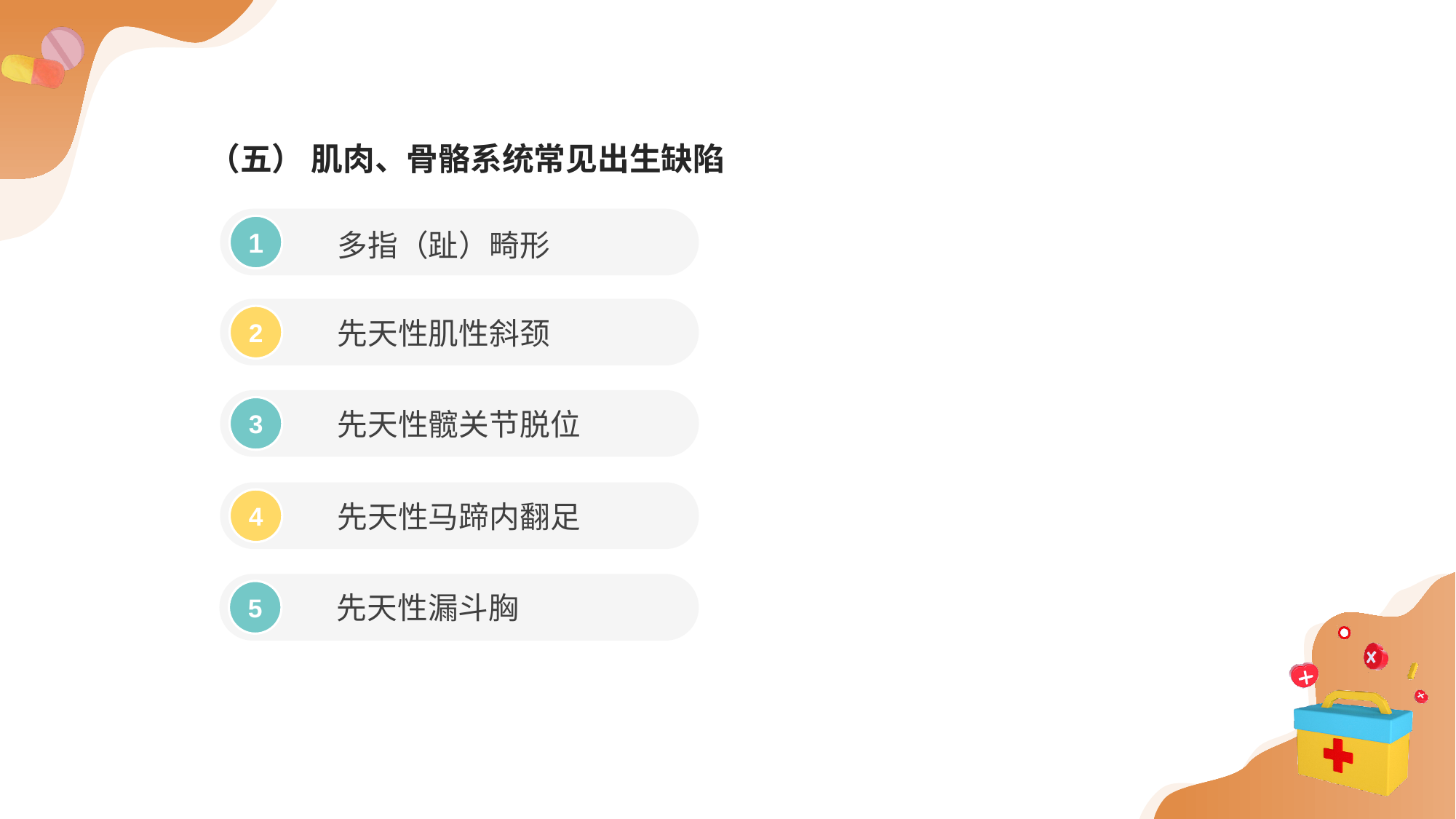

（五） 肌肉、骨骼系统常见出生缺陷
多指（趾）畸形

1
先天性肌性斜颈

2
先天性髋关节脱位

3
先天性马蹄内翻足

4
先天性漏斗胸

5